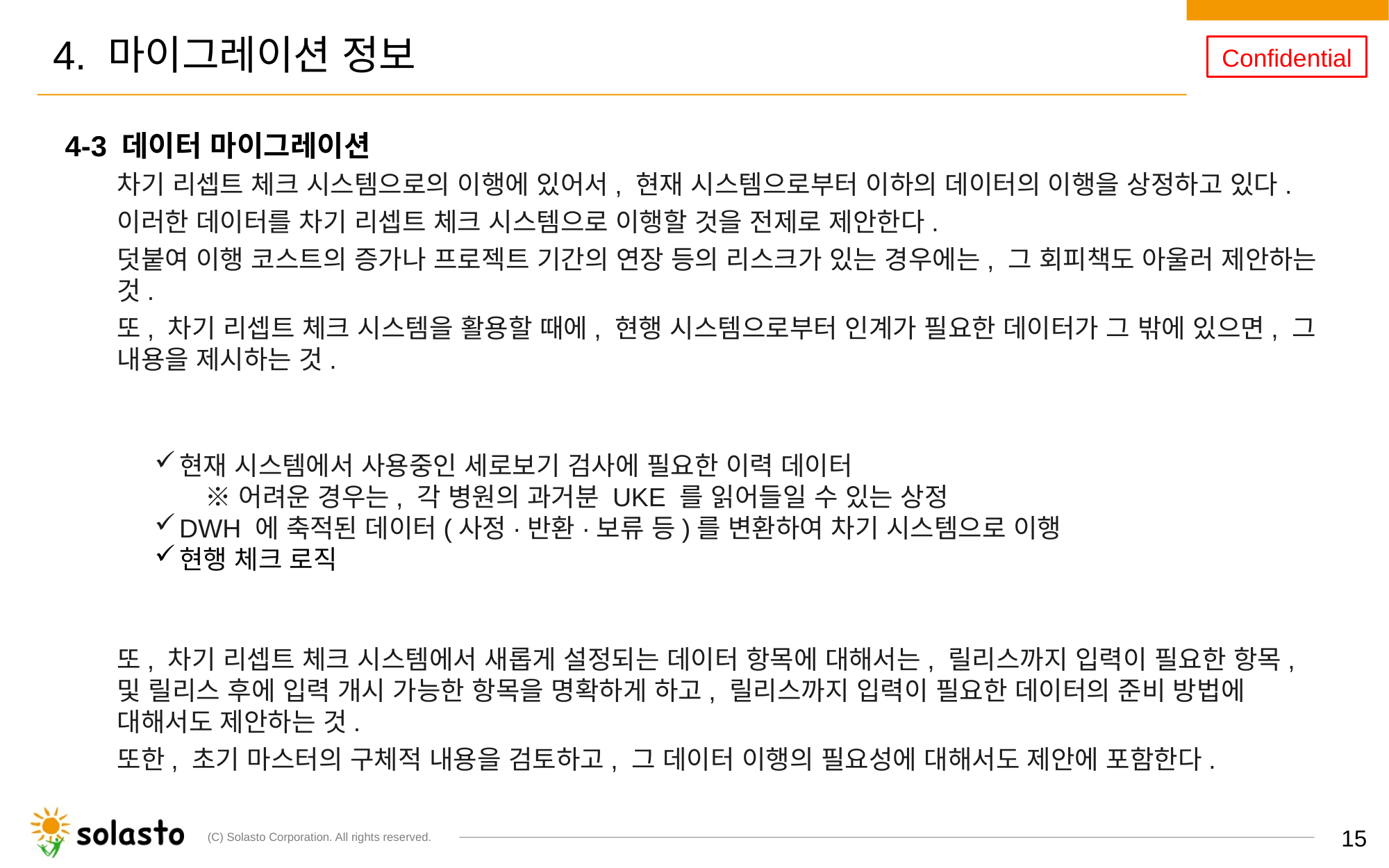

# 4. 마이그레이션 정보
4-3 데이터 마이그레이션
차기 리셉트 체크 시스템으로의 이행에 있어서, 현재 시스템으로부터 이하의 데이터의 이행을 상정하고 있다.
이러한 데이터를 차기 리셉트 체크 시스템으로 이행할 것을 전제로 제안한다.
덧붙여 이행 코스트의 증가나 프로젝트 기간의 연장 등의 리스크가 있는 경우에는, 그 회피책도 아울러 제안하는 것.
또, 차기 리셉트 체크 시스템을 활용할 때에, 현행 시스템으로부터 인계가 필요한 데이터가 그 밖에 있으면, 그 내용을 제시하는 것.

현재 시스템에서 사용중인 세로보기 검사에 필요한 이력 데이터
　※ 어려운 경우는, 각 병원의 과거분 UKE 를 읽어들일 수 있는 상정
DWH 에 축적된 데이터(사정·반환·보류 등)를 변환하여 차기 시스템으로 이행
현행 체크 로직

또, 차기 리셉트 체크 시스템에서 새롭게 설정되는 데이터 항목에 대해서는, 릴리스까지 입력이 필요한 항목, 및 릴리스 후에 입력 개시 가능한 항목을 명확하게 하고, 릴리스까지 입력이 필요한 데이터의 준비 방법에 대해서도 제안하는 것.
또한, 초기 마스터의 구체적 내용을 검토하고, 그 데이터 이행의 필요성에 대해서도 제안에 포함한다.